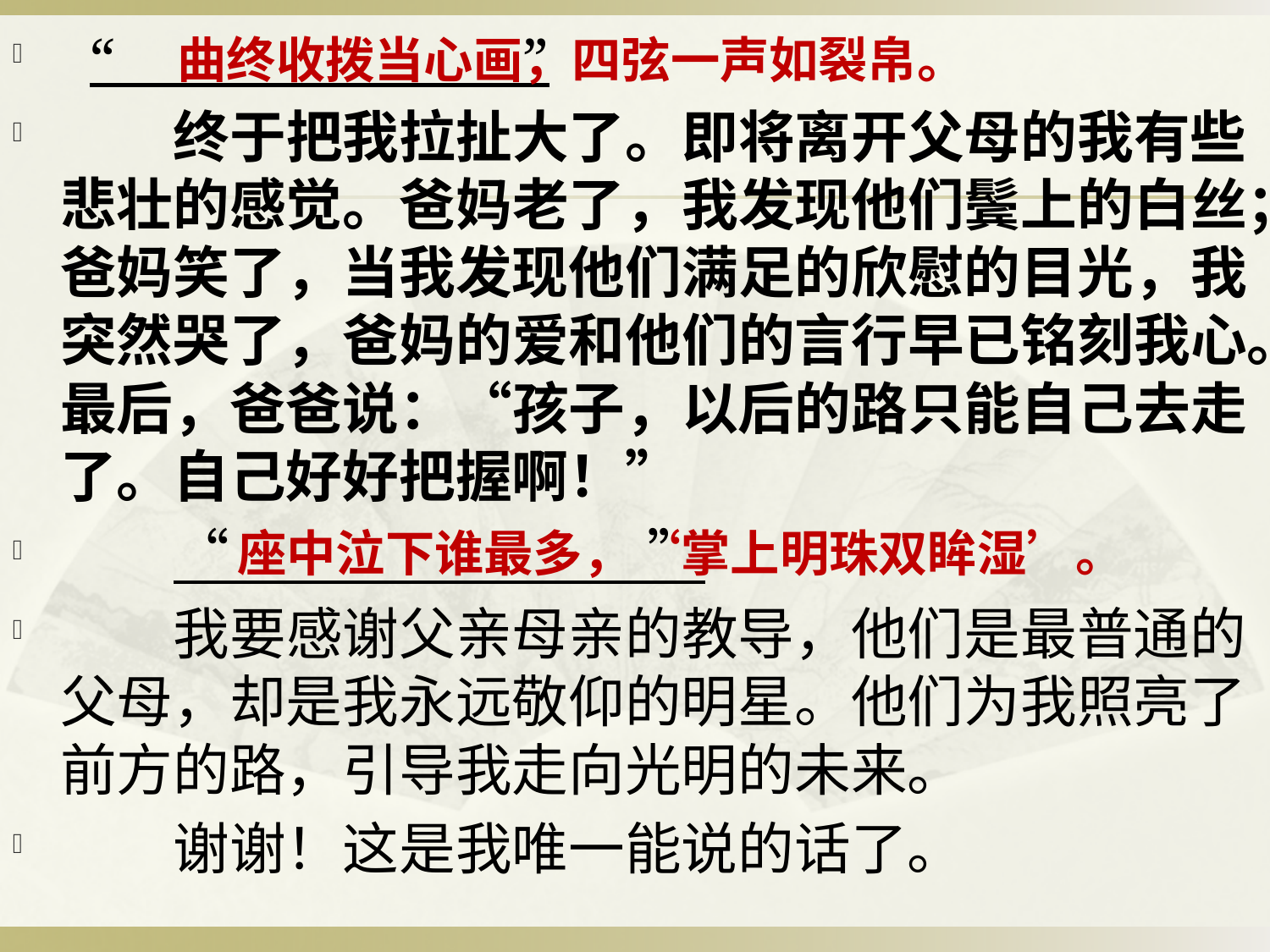

“                            ”
　　终于把我拉扯大了。即将离开父母的我有些悲壮的感觉。爸妈老了，我发现他们鬓上的白丝；爸妈笑了，当我发现他们满足的欣慰的目光，我突然哭了，爸妈的爱和他们的言行早已铭刻我心。最后，爸爸说：“孩子，以后的路只能自己去走了。自己好好把握啊！”
　　“                                 ”
　　我要感谢父亲母亲的教导，他们是最普通的父母，却是我永远敬仰的明星。他们为我照亮了前方的路，引导我走向光明的未来。
　　谢谢！这是我唯一能说的话了。
曲终收拨当心画，四弦一声如裂帛。
#
座中泣下谁最多，‘掌上明珠双眸湿’。